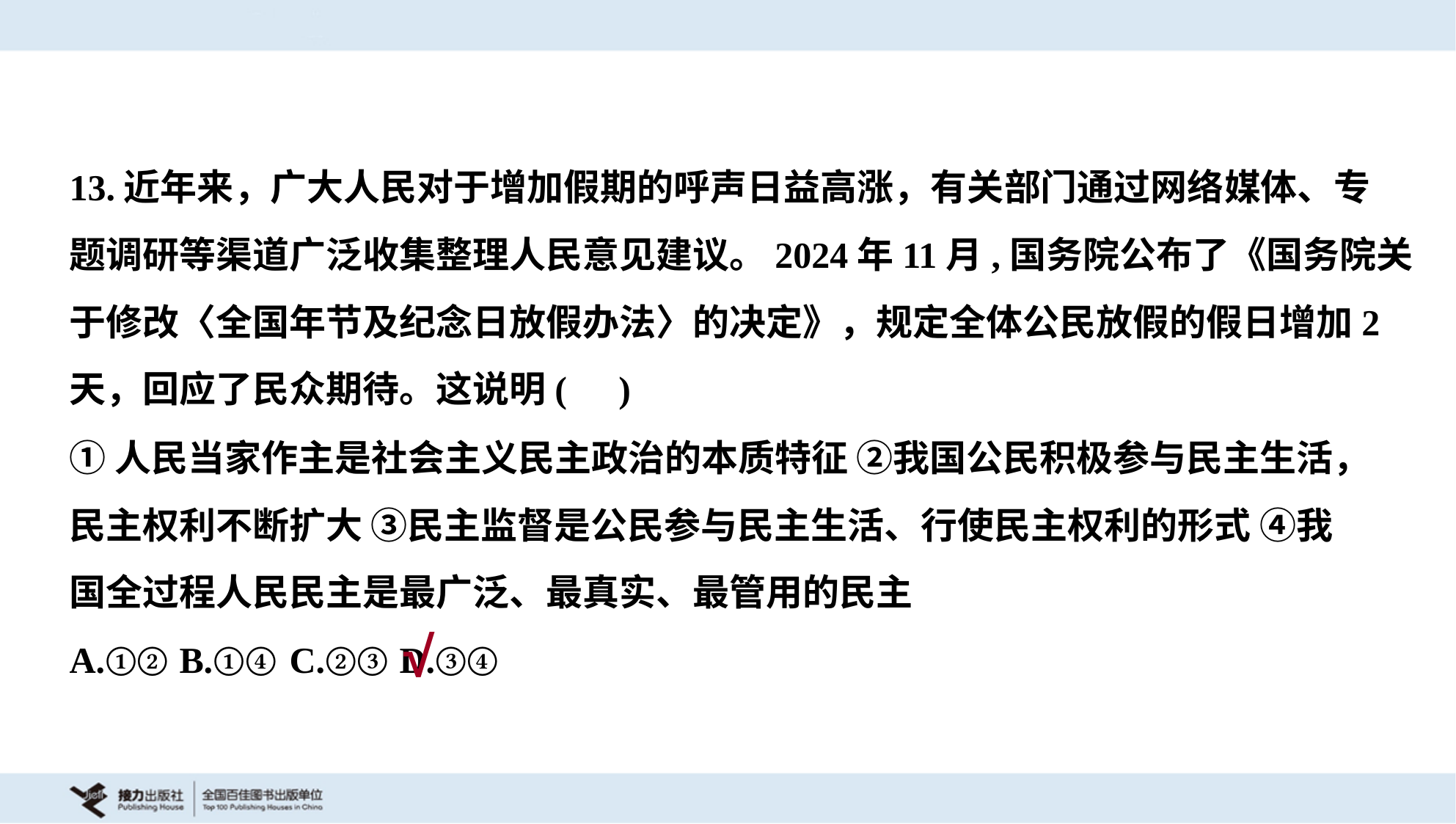

13.近年来，广大人民对于增加假期的呼声日益高涨，有关部门通过网络媒体、专
题调研等渠道广泛收集整理人民意见建议。2024年11月,国务院公布了《国务院关
于修改〈全国年节及纪念日放假办法〉的决定》，规定全体公民放假的假日增加2
天，回应了民众期待。这说明(     )
①人民当家作主是社会主义民主政治的本质特征 ②我国公民积极参与民主生活，
民主权利不断扩大 ③民主监督是公民参与民主生活、行使民主权利的形式 ④我
国全过程人民民主是最广泛、最真实、最管用的民主
A.①②	B.①④	C.②③	D.③④
√